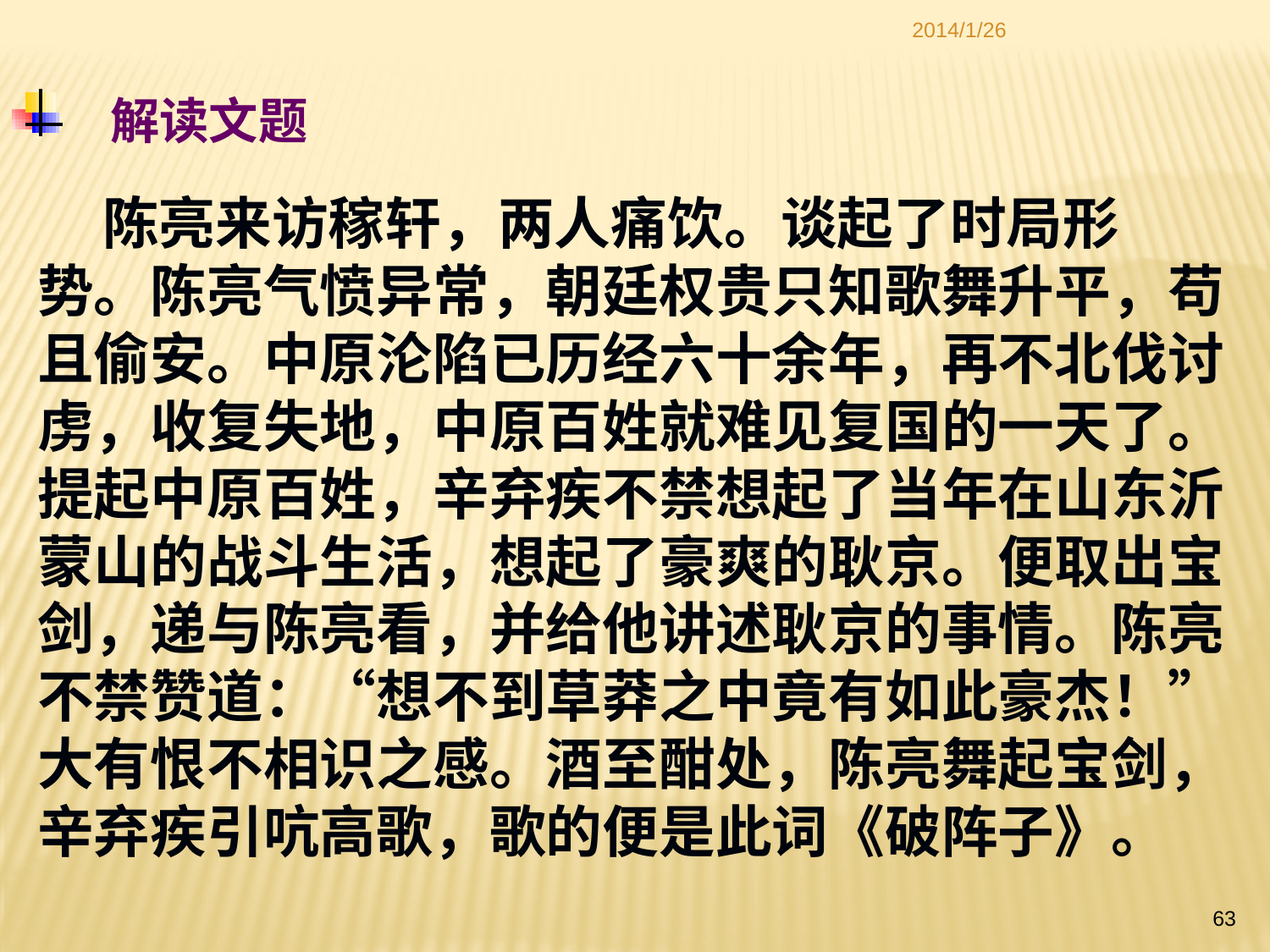

2014/1/26
  解读文题
    陈亮来访稼轩，两人痛饮。谈起了时局形势。陈亮气愤异常，朝廷权贵只知歌舞升平，苟且偷安。中原沦陷已历经六十余年，再不北伐讨虏，收复失地，中原百姓就难见复国的一天了。提起中原百姓，辛弃疾不禁想起了当年在山东沂蒙山的战斗生活，想起了豪爽的耿京。便取出宝剑，递与陈亮看，并给他讲述耿京的事情。陈亮不禁赞道：“想不到草莽之中竟有如此豪杰！”大有恨不相识之感。酒至酣处，陈亮舞起宝剑，辛弃疾引吭高歌，歌的便是此词《破阵子》。
63